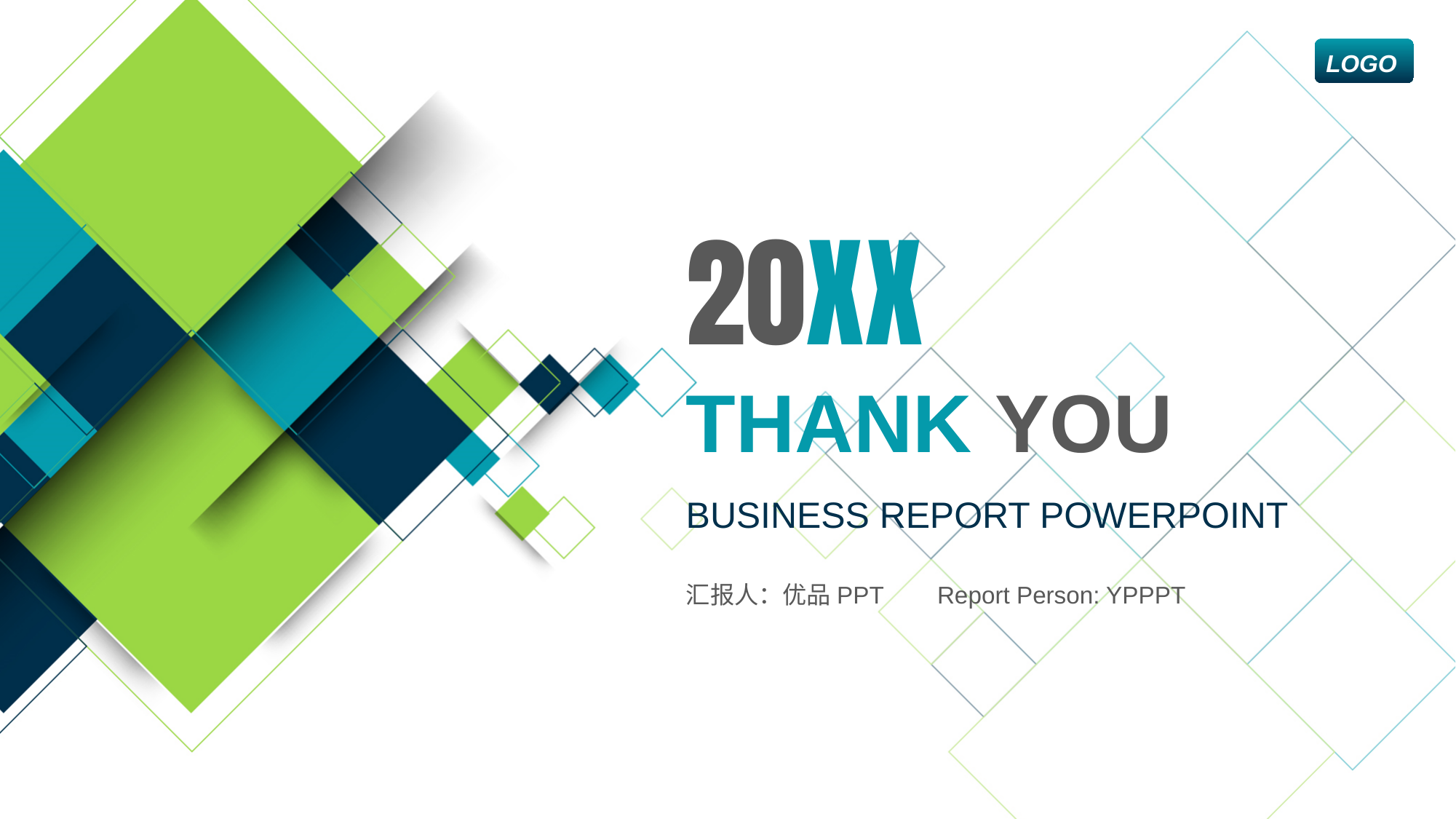

LOGO
20XX
Thank you
BUSINESS REPORT POWERPOINT
汇报人：优品PPT        Report Person: YPPPT